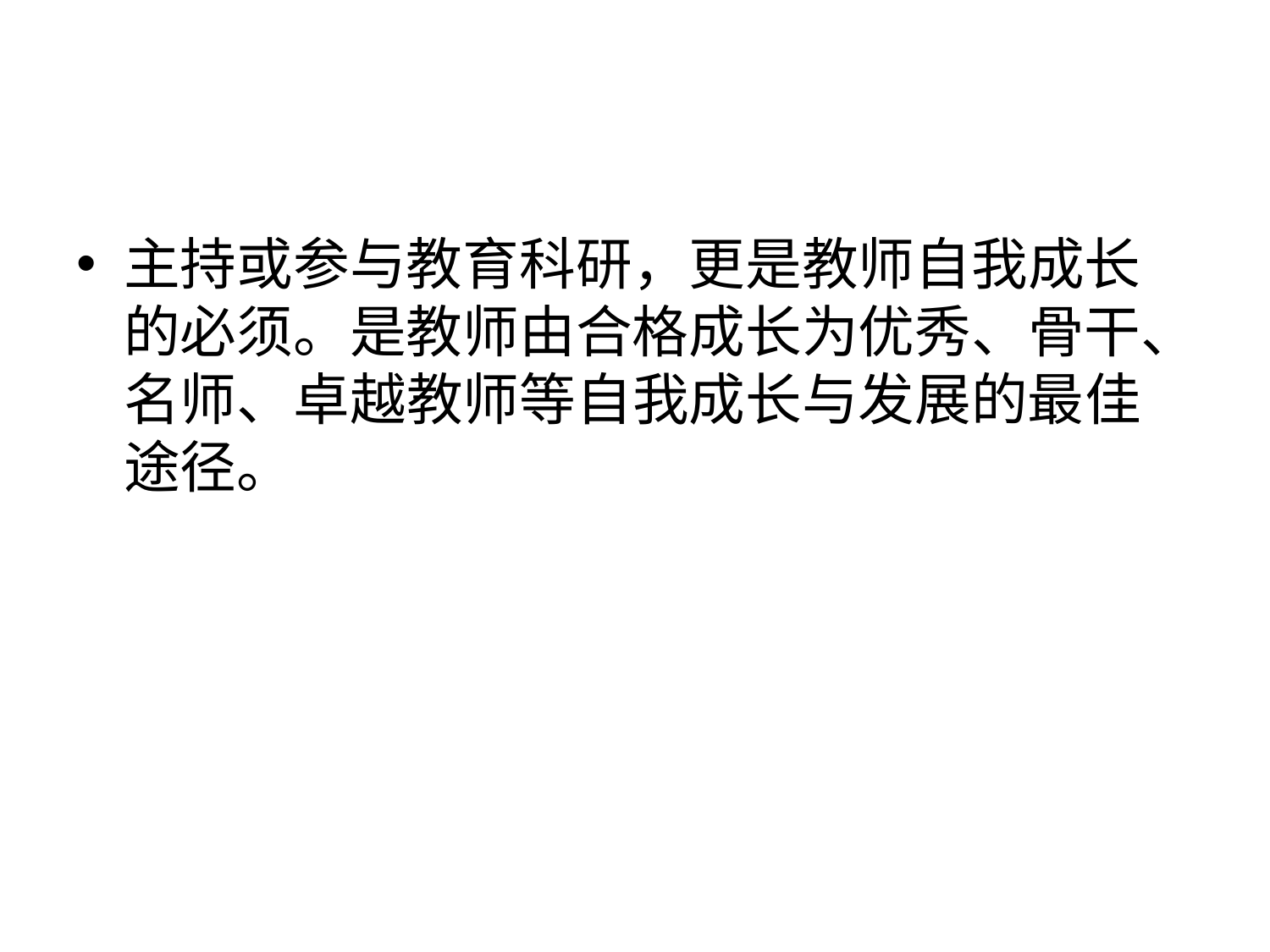

#
主持或参与教育科研，更是教师自我成长的必须。是教师由合格成长为优秀、骨干、名师、卓越教师等自我成长与发展的最佳途径。